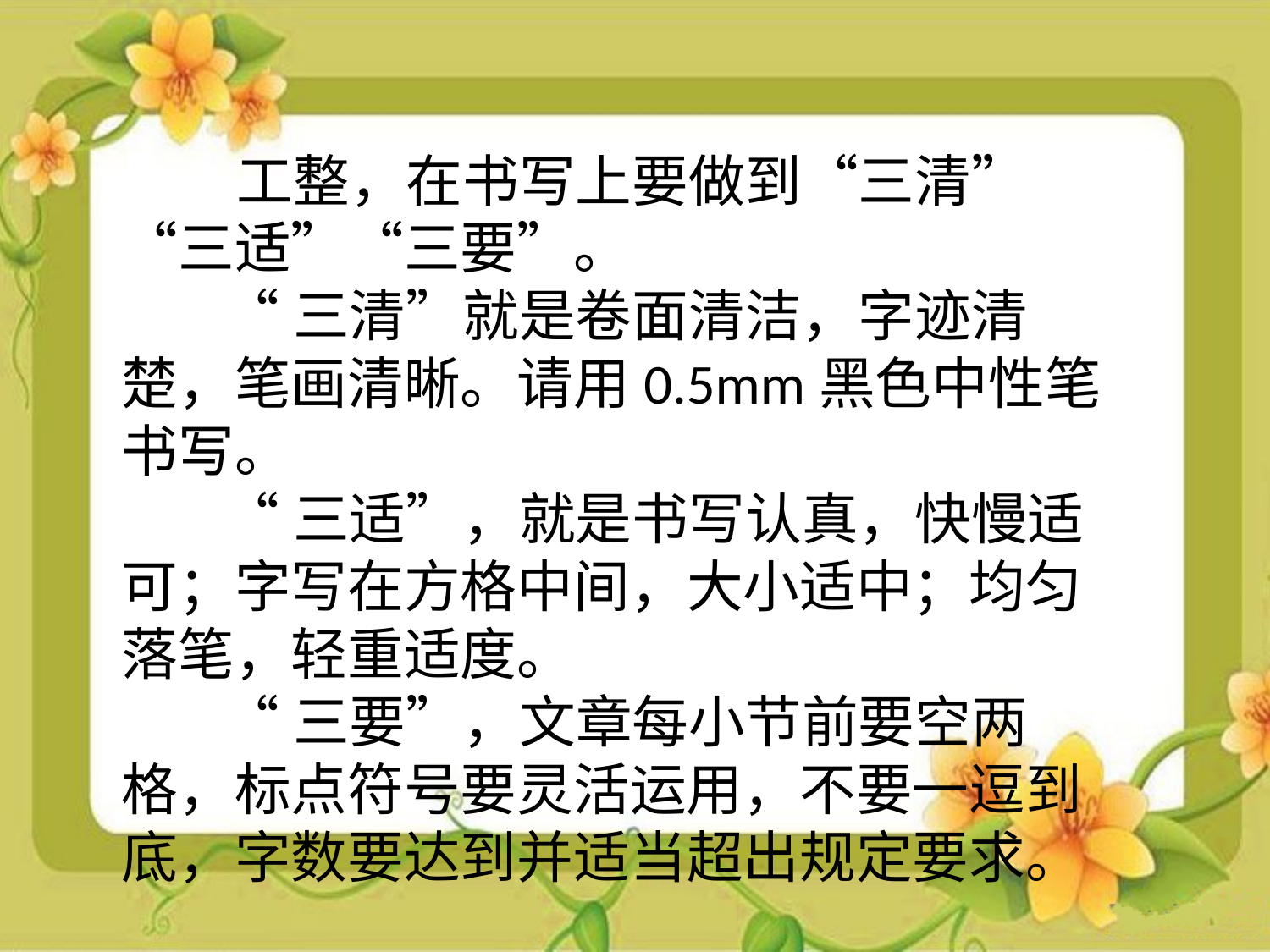

工整，在书写上要做到“三清”“三适”“三要”。
        “三清”就是卷面清洁，字迹清楚，笔画清晰。请用0.5mm黑色中性笔书写。
        “三适”，就是书写认真，快慢适可；字写在方格中间，大小适中；均匀落笔，轻重适度。
        “三要”，文章每小节前要空两格，标点符号要灵活运用，不要一逗到底，字数要达到并适当超出规定要求。